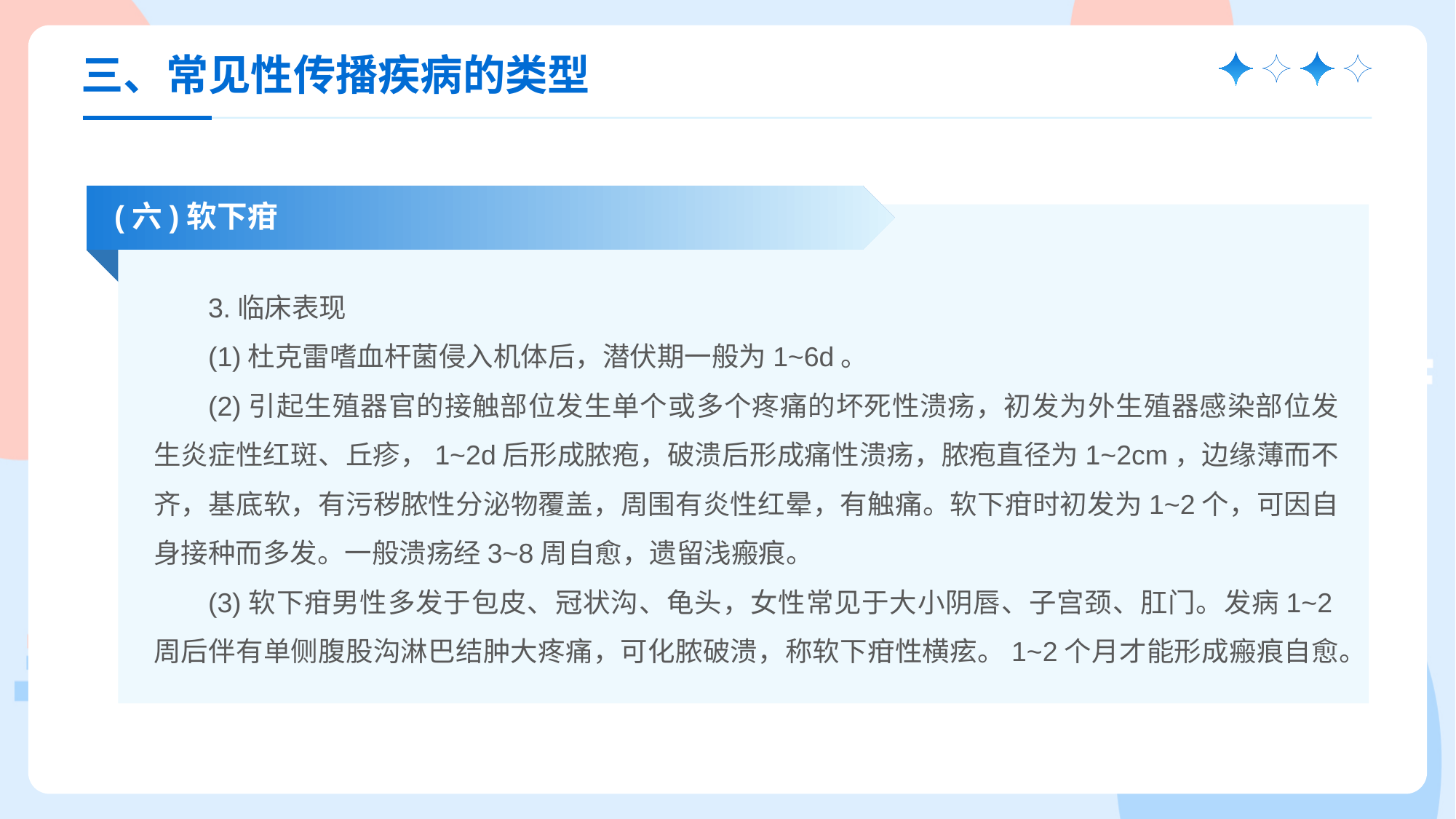

三、常见性传播疾病的类型
(六)软下疳

3.临床表现
(1)杜克雷嗜血杆菌侵入机体后，潜伏期一般为1~6d。
(2)引起生殖器官的接触部位发生单个或多个疼痛的坏死性溃疡，初发为外生殖器感染部位发生炎症性红斑、丘疹，1~2d后形成脓疱，破溃后形成痛性溃疡，脓疱直径为1~2cm，边缘薄而不齐，基底软，有污秽脓性分泌物覆盖，周围有炎性红晕，有触痛。软下疳时初发为1~2个，可因自身接种而多发。一般溃疡经3~8周自愈，遗留浅瘢痕。
(3)软下疳男性多发于包皮、冠状沟、龟头，女性常见于大小阴唇、子宫颈、肛门。发病1~2周后伴有单侧腹股沟淋巴结肿大疼痛，可化脓破溃，称软下疳性横痃。1~2个月才能形成瘢痕自愈。